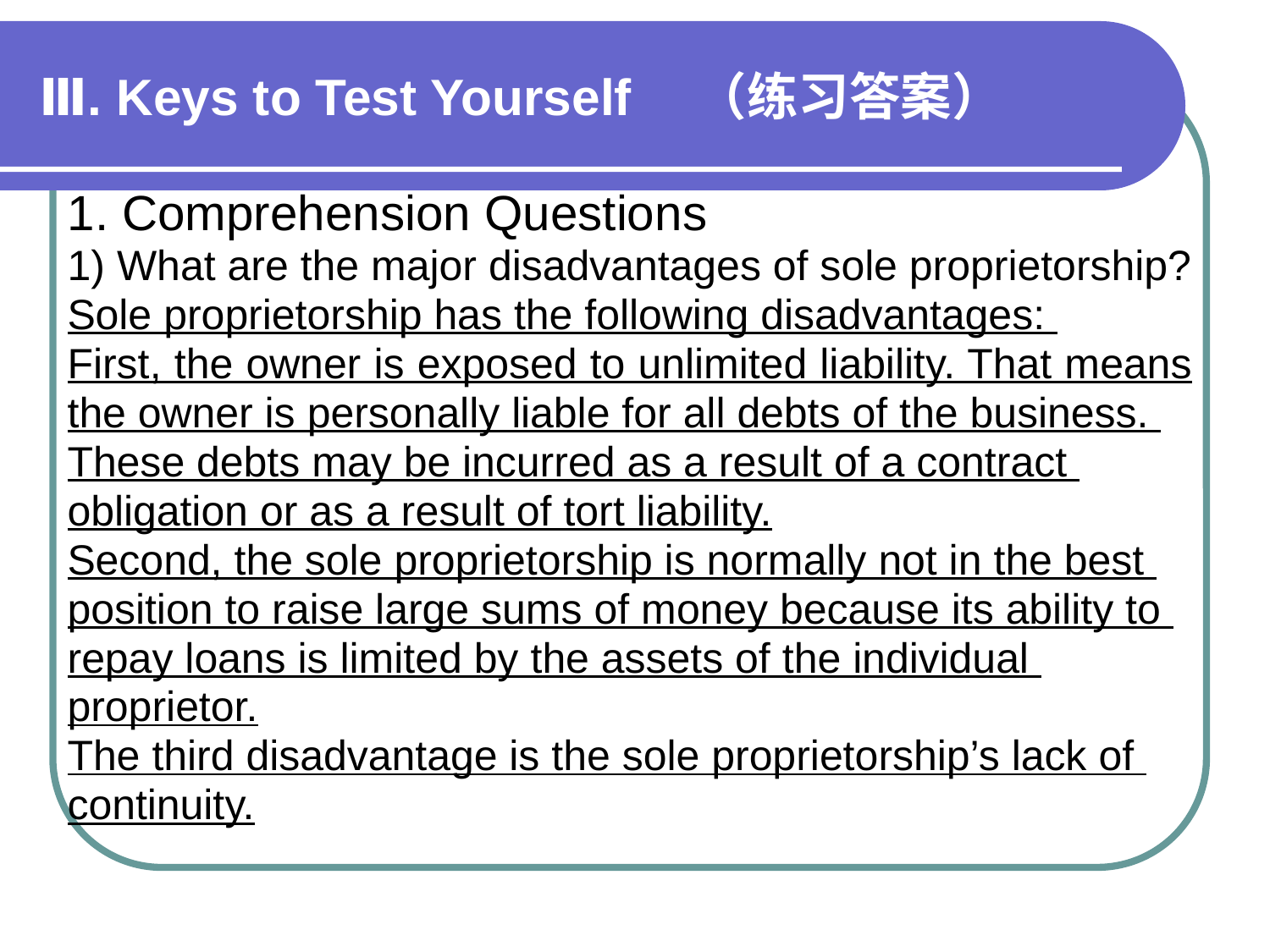

Ⅲ. Keys to Test Yourself　（练习答案）
1. Comprehension Questions
1) What are the major disadvantages of sole proprietorship?
Sole proprietorship has the following disadvantages:
First, the owner is exposed to unlimited liability. That means
the owner is personally liable for all debts of the business.
These debts may be incurred as a result of a contract
obligation or as a result of tort liability.
Second, the sole proprietorship is normally not in the best
position to raise large sums of money because its ability to
repay loans is limited by the assets of the individual
proprietor.
The third disadvantage is the sole proprietorship’s lack of
continuity.